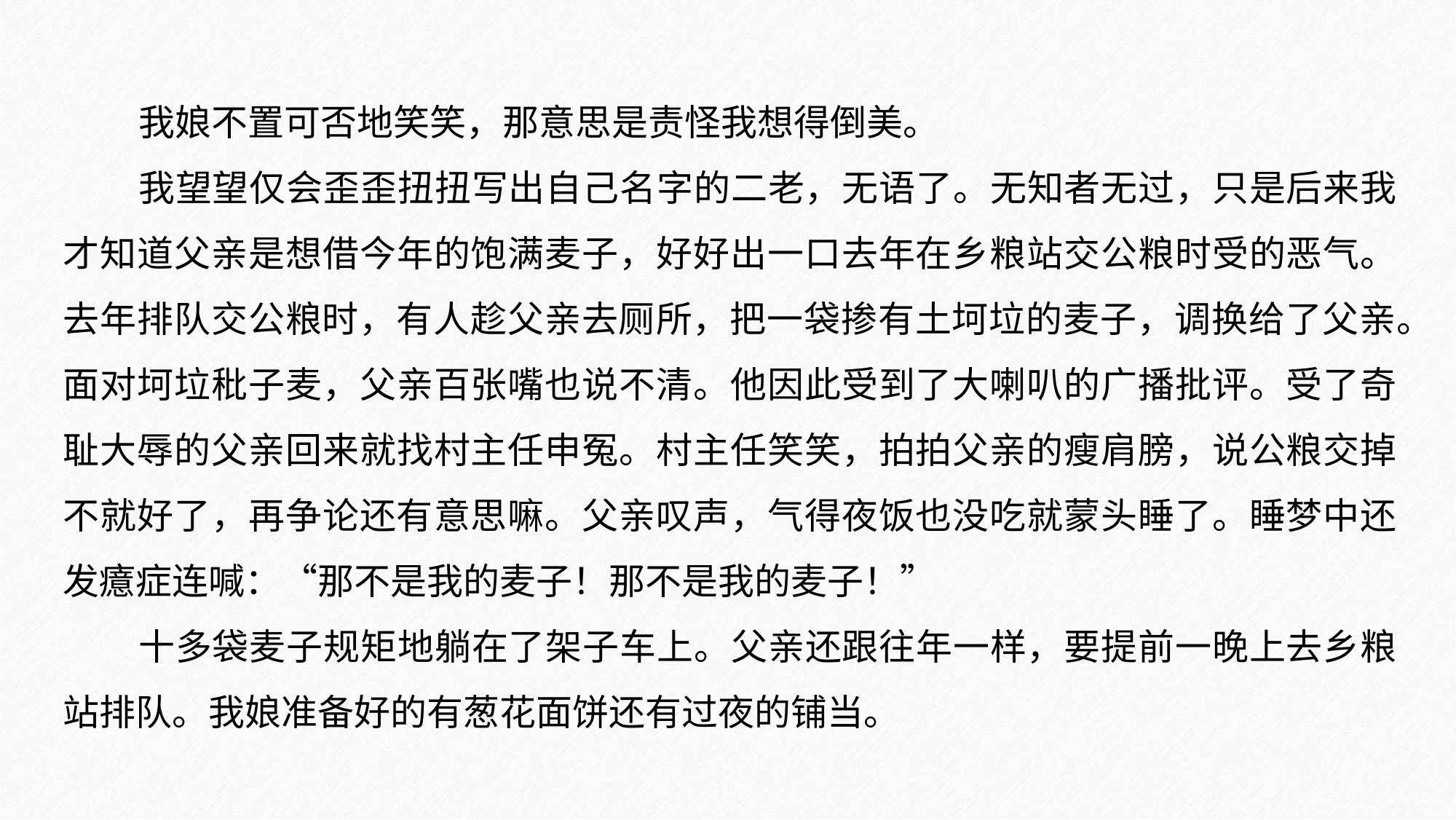

我娘不置可否地笑笑，那意思是责怪我想得倒美。
我望望仅会歪歪扭扭写出自己名字的二老，无语了。无知者无过，只是后来我才知道父亲是想借今年的饱满麦子，好好出一口去年在乡粮站交公粮时受的恶气。去年排队交公粮时，有人趁父亲去厕所，把一袋掺有土坷垃的麦子，调换给了父亲。面对坷垃秕子麦，父亲百张嘴也说不清。他因此受到了大喇叭的广播批评。受了奇耻大辱的父亲回来就找村主任申冤。村主任笑笑，拍拍父亲的瘦肩膀，说公粮交掉不就好了，再争论还有意思嘛。父亲叹声，气得夜饭也没吃就蒙头睡了。睡梦中还发癔症连喊：“那不是我的麦子！那不是我的麦子！”
十多袋麦子规矩地躺在了架子车上。父亲还跟往年一样，要提前一晚上去乡粮站排队。我娘准备好的有葱花面饼还有过夜的铺当。